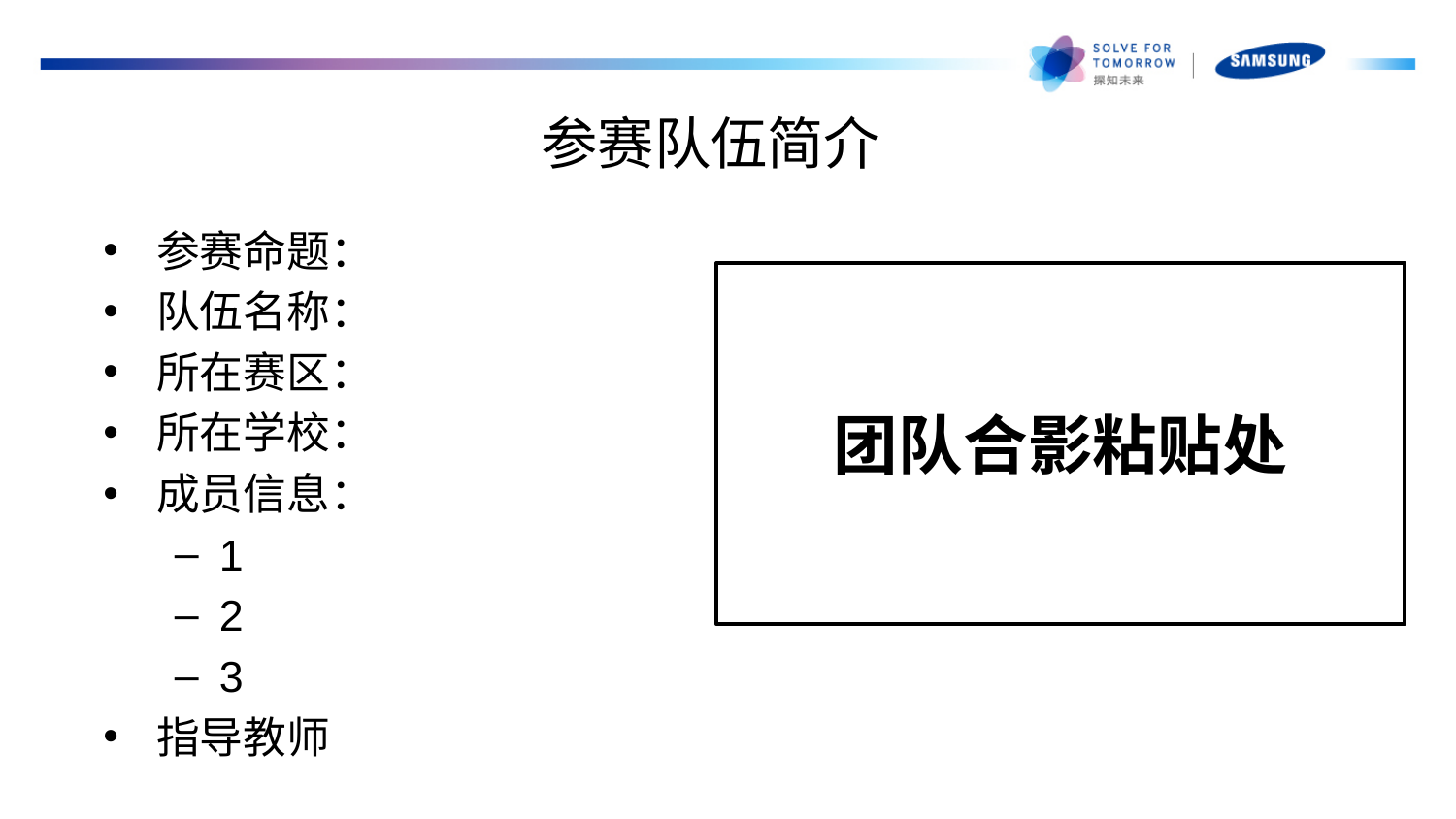

# 参赛队伍简介
参赛命题：
队伍名称：
所在赛区：
所在学校：
成员信息：
1
2
3
指导教师
团队合影粘贴处